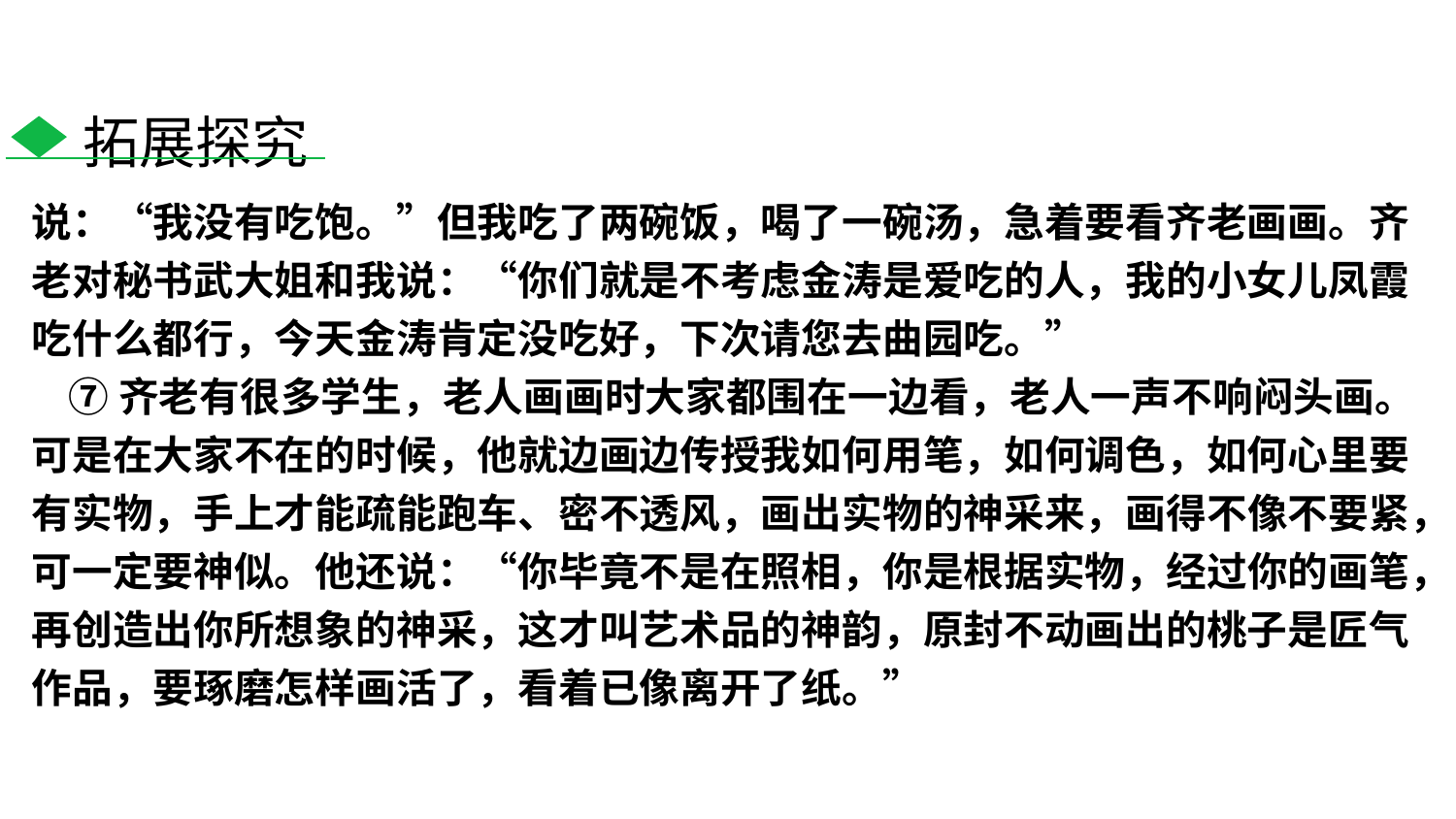

拓展探究

说：“我没有吃饱。”但我吃了两碗饭，喝了一碗汤，急着要看齐老画画。齐老对秘书武大姐和我说：“你们就是不考虑金涛是爱吃的人，我的小女儿凤霞吃什么都行，今天金涛肯定没吃好，下次请您去曲园吃。”
    ⑦齐老有很多学生，老人画画时大家都围在一边看，老人一声不响闷头画。可是在大家不在的时候，他就边画边传授我如何用笔，如何调色，如何心里要有实物，手上才能疏能跑车、密不透风，画出实物的神采来，画得不像不要紧，可一定要神似。他还说：“你毕竟不是在照相，你是根据实物，经过你的画笔，再创造出你所想象的神采，这才叫艺术品的神韵，原封不动画出的桃子是匠气作品，要琢磨怎样画活了，看着已像离开了纸。”